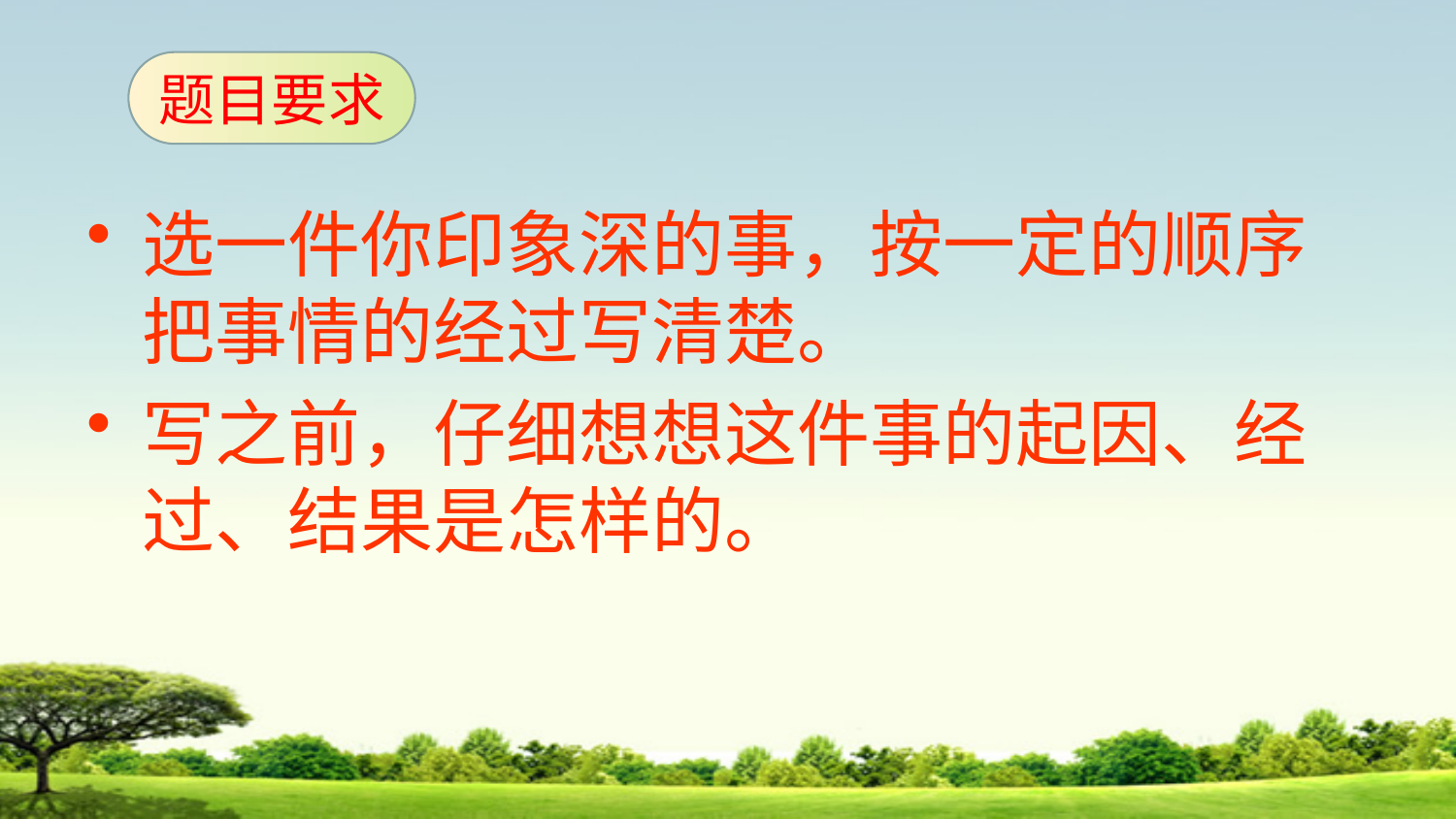

题目要求
选一件你印象深的事，按一定的顺序把事情的经过写清楚。
写之前，仔细想想这件事的起因、经过、结果是怎样的。